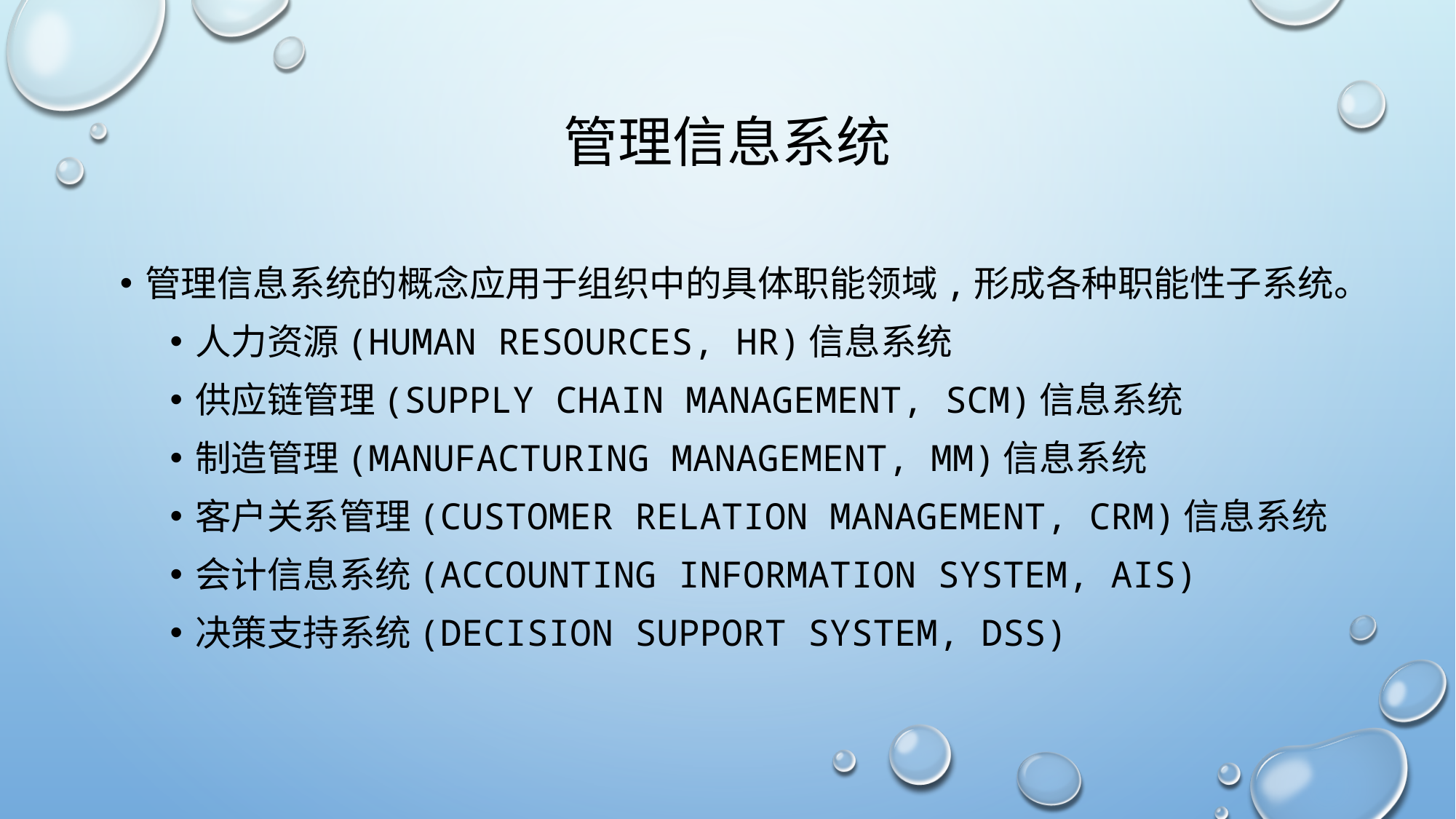

# 管理信息系统
管理信息系统的概念应用于组织中的具体职能领域,形成各种职能性子系统。
人力资源(human resources, HR)信息系统
供应链管理(supply chain management, SCM)信息系统
制造管理(manufacturing management, MM)信息系统
客户关系管理(customer relation management, CRM)信息系统
会计信息系统(accounting information system, AIS)
决策支持系统(decision support system, DSS)